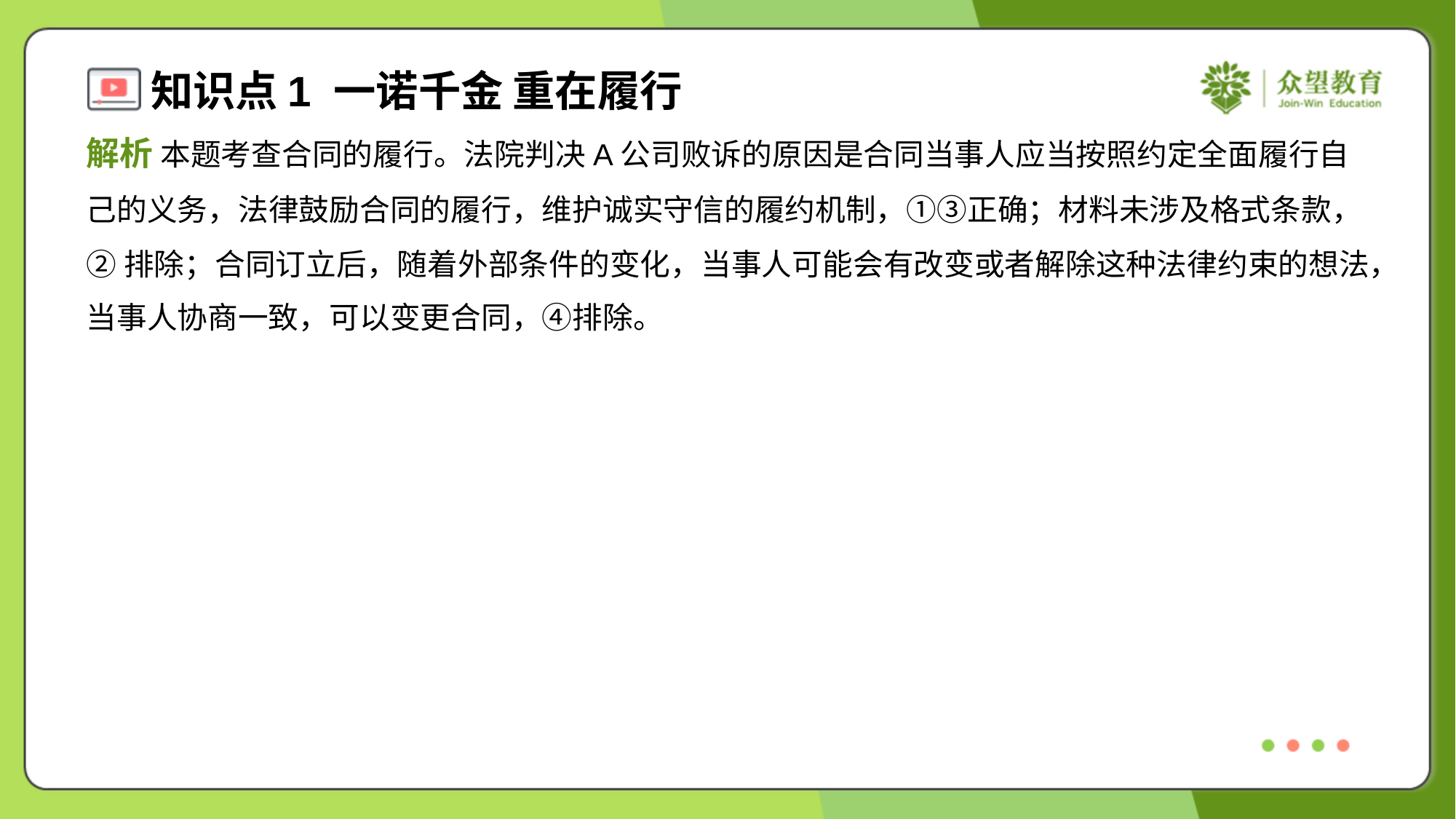

解析 本题考查合同的履行。法院判决A公司败诉的原因是合同当事人应当按照约定全面履行自
己的义务，法律鼓励合同的履行，维护诚实守信的履约机制，①③正确；材料未涉及格式条款，
②排除；合同订立后，随着外部条件的变化，当事人可能会有改变或者解除这种法律约束的想法，
当事人协商一致，可以变更合同，④排除。